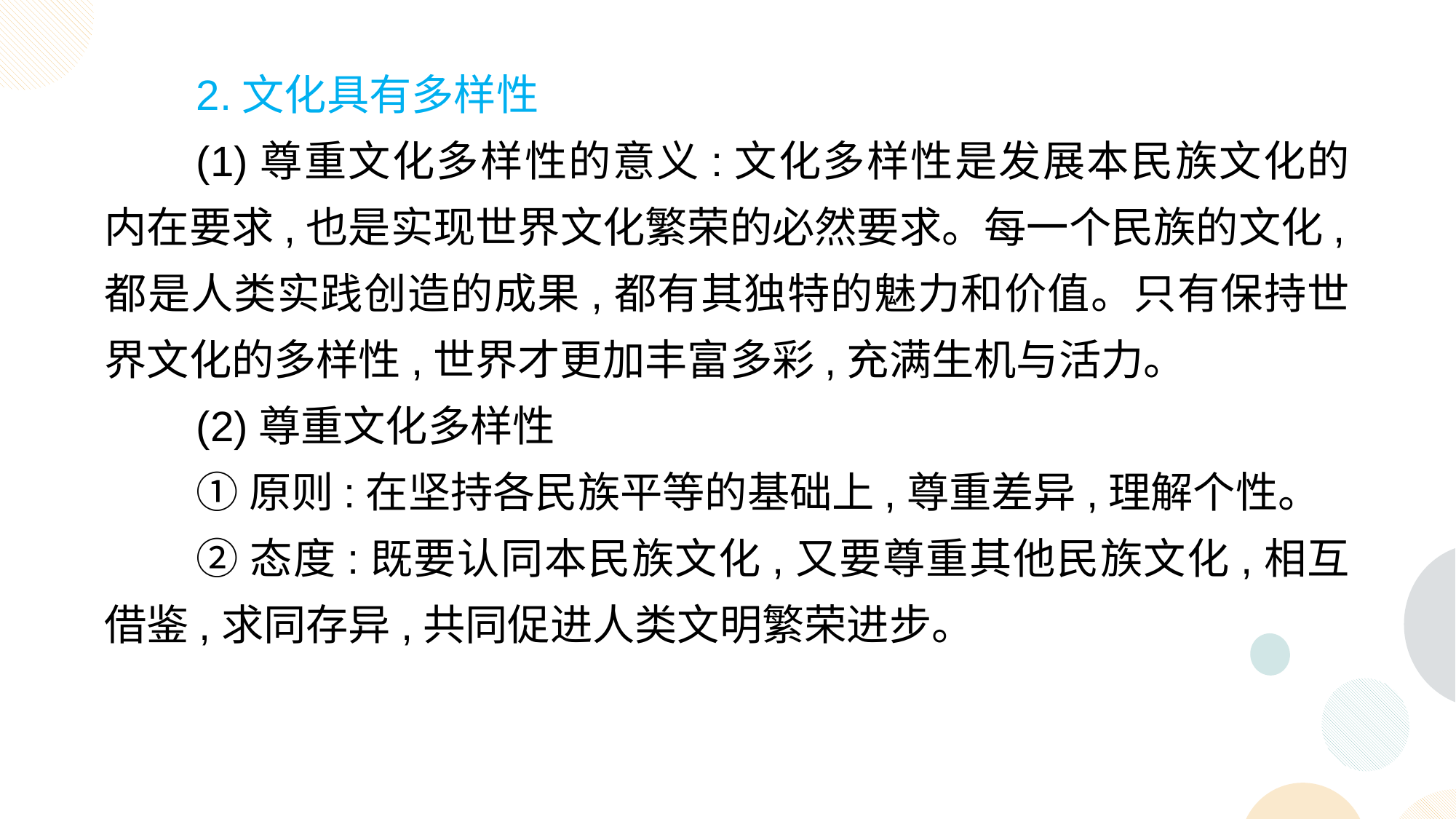

2.文化具有多样性
(1)尊重文化多样性的意义:文化多样性是发展本民族文化的内在要求,也是实现世界文化繁荣的必然要求。每一个民族的文化,都是人类实践创造的成果,都有其独特的魅力和价值。只有保持世界文化的多样性,世界才更加丰富多彩,充满生机与活力。
(2)尊重文化多样性
①原则:在坚持各民族平等的基础上,尊重差异,理解个性。
②态度:既要认同本民族文化,又要尊重其他民族文化,相互借鉴,求同存异,共同促进人类文明繁荣进步。